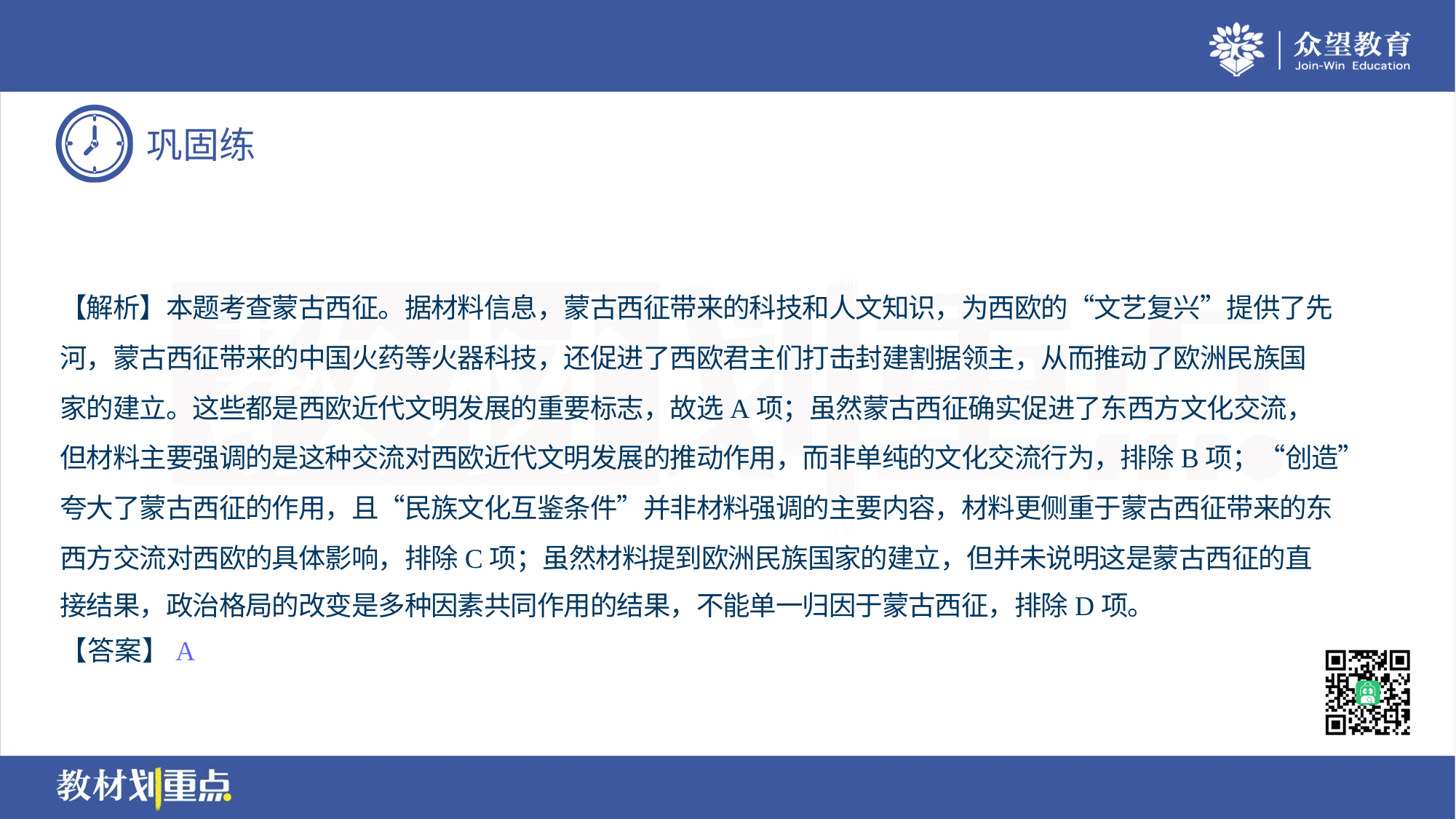

【解析】本题考查蒙古西征。据材料信息，蒙古西征带来的科技和人文知识，为西欧的“文艺复兴”提供了先
河，蒙古西征带来的中国火药等火器科技，还促进了西欧君主们打击封建割据领主，从而推动了欧洲民族国
家的建立。这些都是西欧近代文明发展的重要标志，故选A项；虽然蒙古西征确实促进了东西方文化交流，
但材料主要强调的是这种交流对西欧近代文明发展的推动作用，而非单纯的文化交流行为，排除B项；“创造”
夸大了蒙古西征的作用，且“民族文化互鉴条件”并非材料强调的主要内容，材料更侧重于蒙古西征带来的东
西方交流对西欧的具体影响，排除C项；虽然材料提到欧洲民族国家的建立，但并未说明这是蒙古西征的直
接结果，政治格局的改变是多种因素共同作用的结果，不能单一归因于蒙古西征，排除D项。
【答案】A